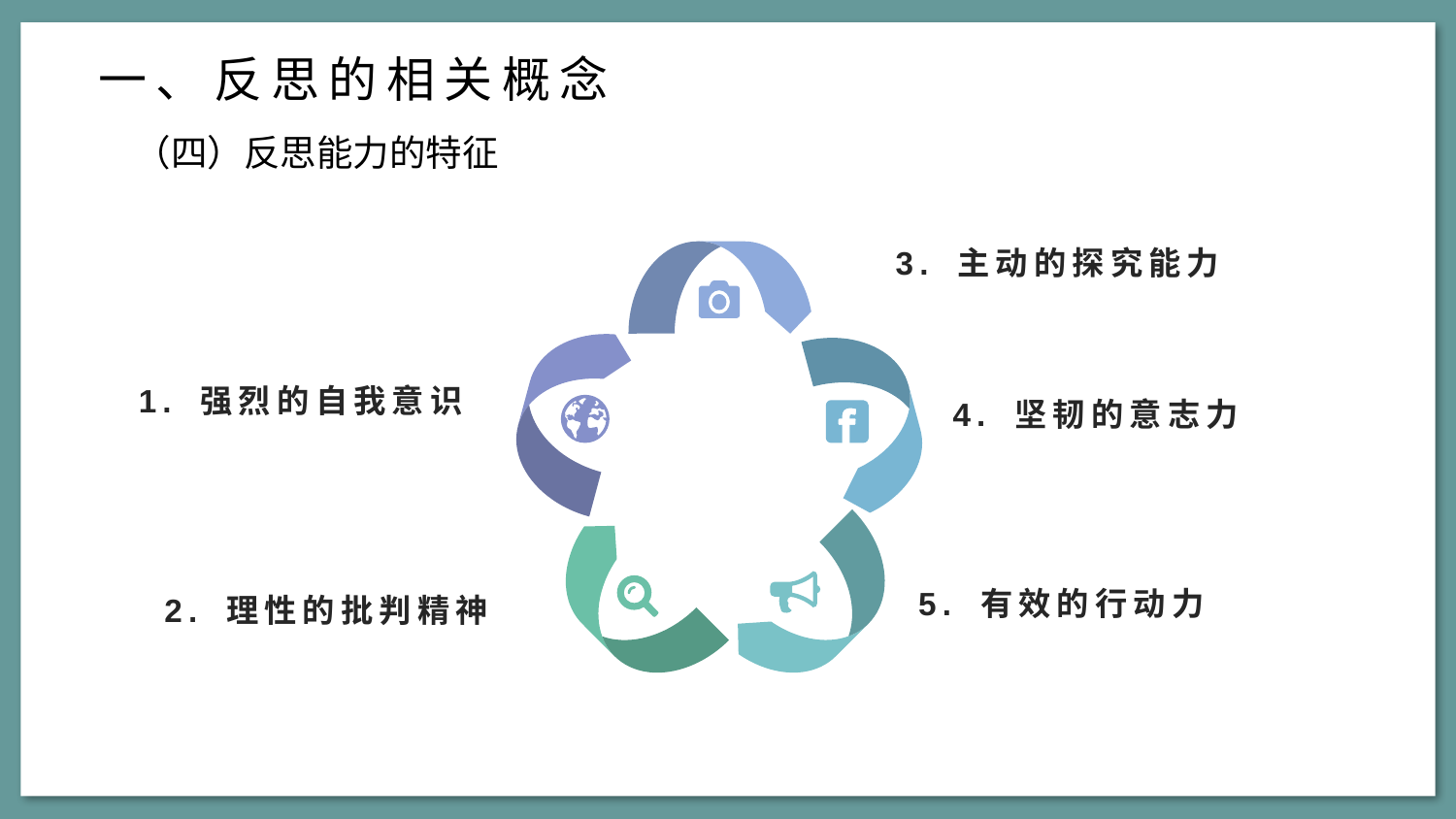

一、反思的相关概念
（四）反思能力的特征
3. 主动的探究能力

1. 强烈的自我意识

4. 坚韧的意志力

5. 有效的行动力

2. 理性的批判精神